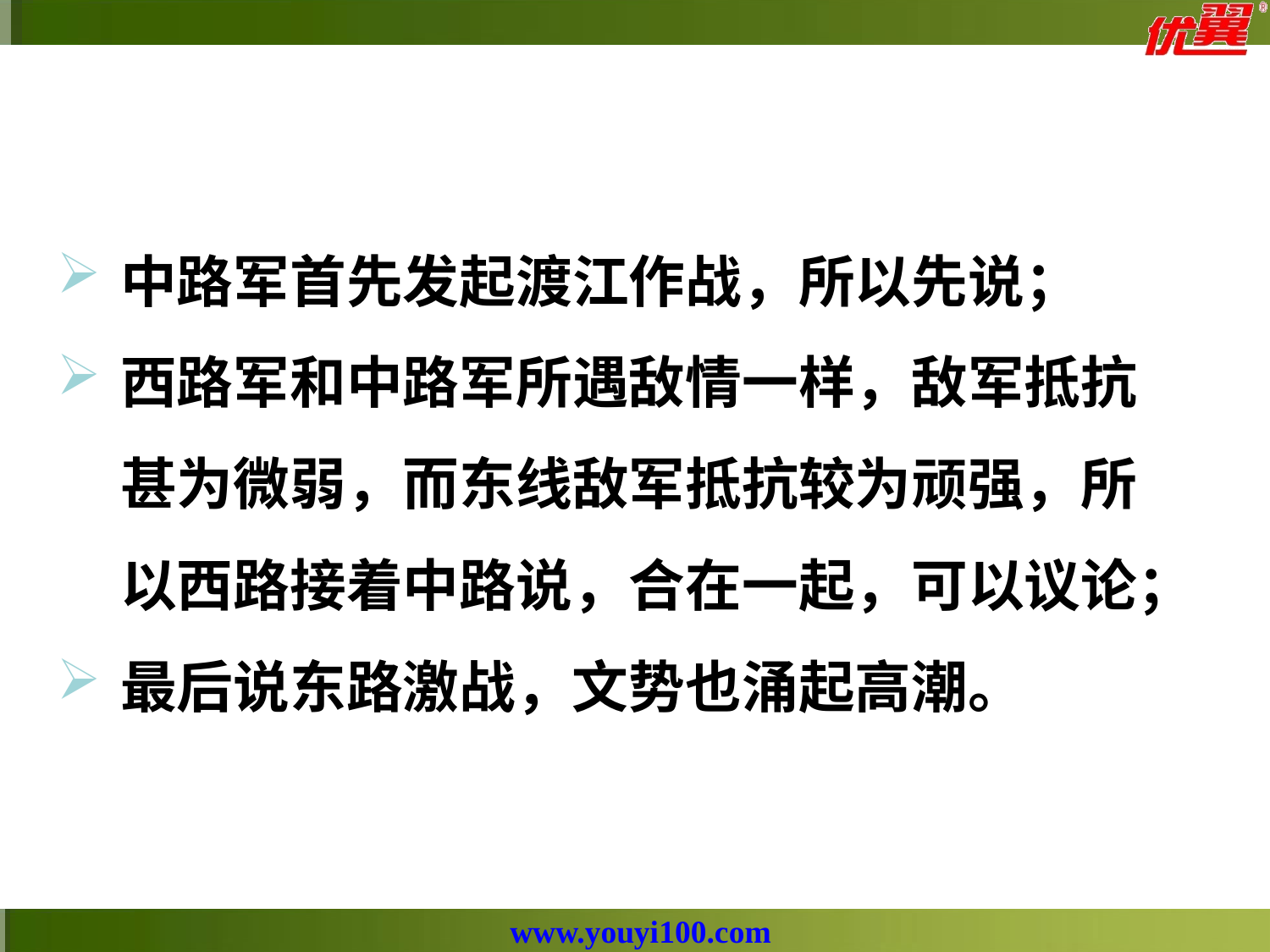

中路军首先发起渡江作战，所以先说；
西路军和中路军所遇敌情一样，敌军抵抗甚为微弱，而东线敌军抵抗较为顽强，所以西路接着中路说，合在一起，可以议论；
最后说东路激战，文势也涌起高潮。